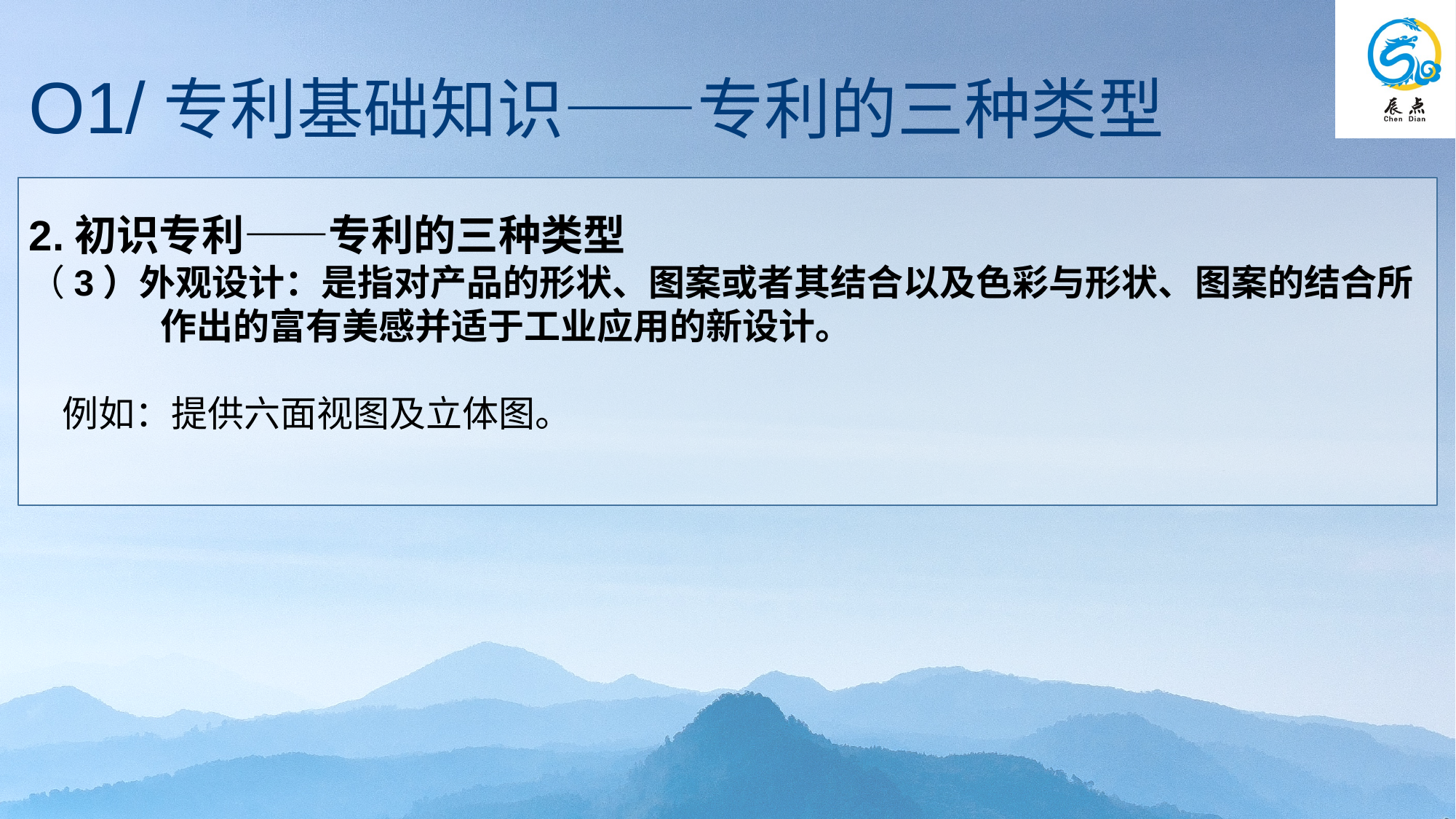

O1/专利基础知识——专利的三种类型
2.初识专利——专利的三种类型
（3）外观设计：是指对产品的形状、图案或者其结合以及色彩与形状、图案的结合所
               作出的富有美感并适于工业应用的新设计。

   例如：提供六面视图及立体图。

6